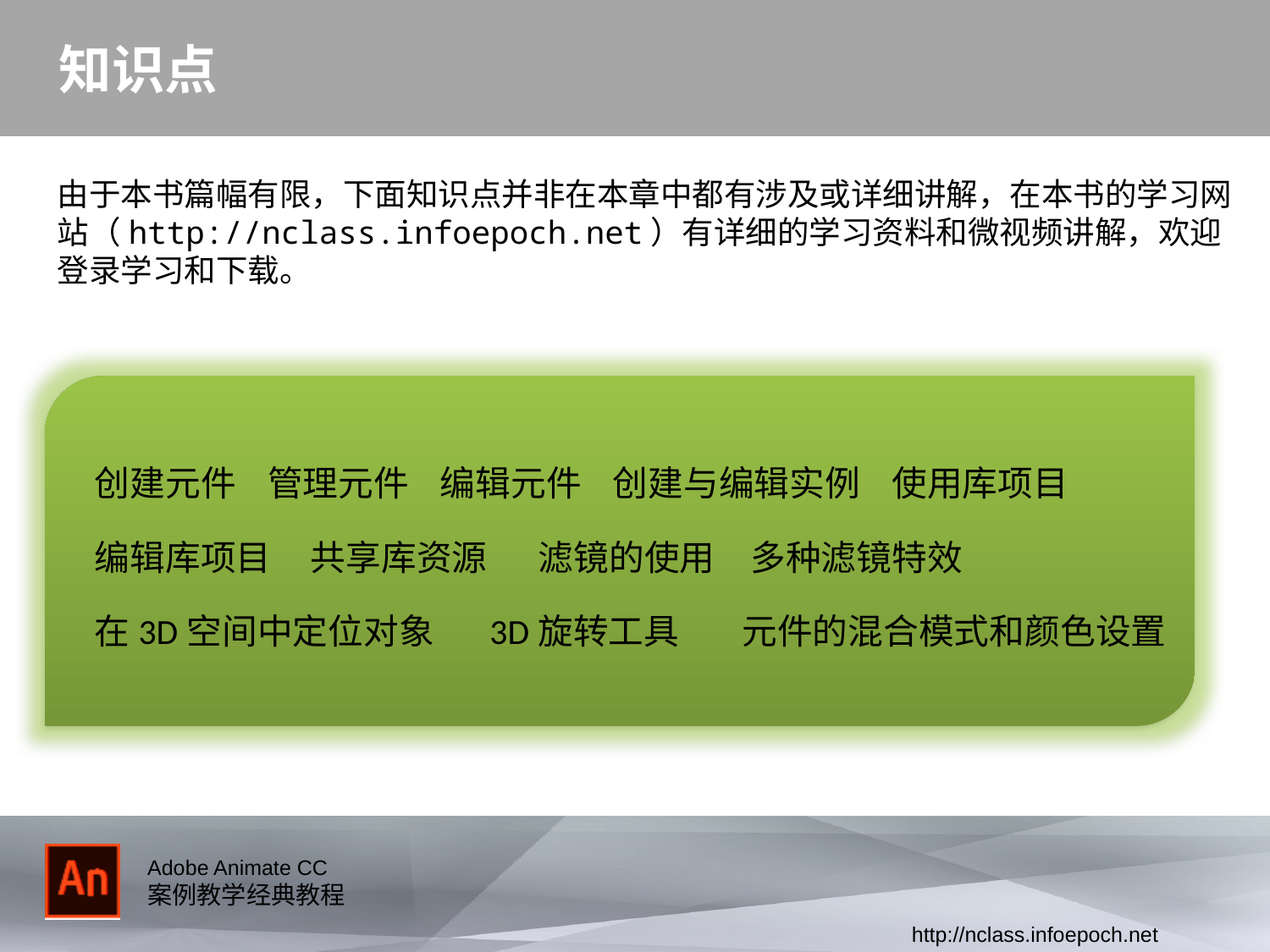

# 知识点
由于本书篇幅有限，下面知识点并非在本章中都有涉及或详细讲解，在本书的学习网站（http://nclass.infoepoch.net）有详细的学习资料和微视频讲解，欢迎登录学习和下载。

创建元件    管理元件    编辑元件    创建与编辑实例    使用库项目
编辑库项目     共享库资源  　滤镜的使用　多种滤镜特效
在3D空间中定位对象      3D旋转工具        元件的混合模式和颜色设置